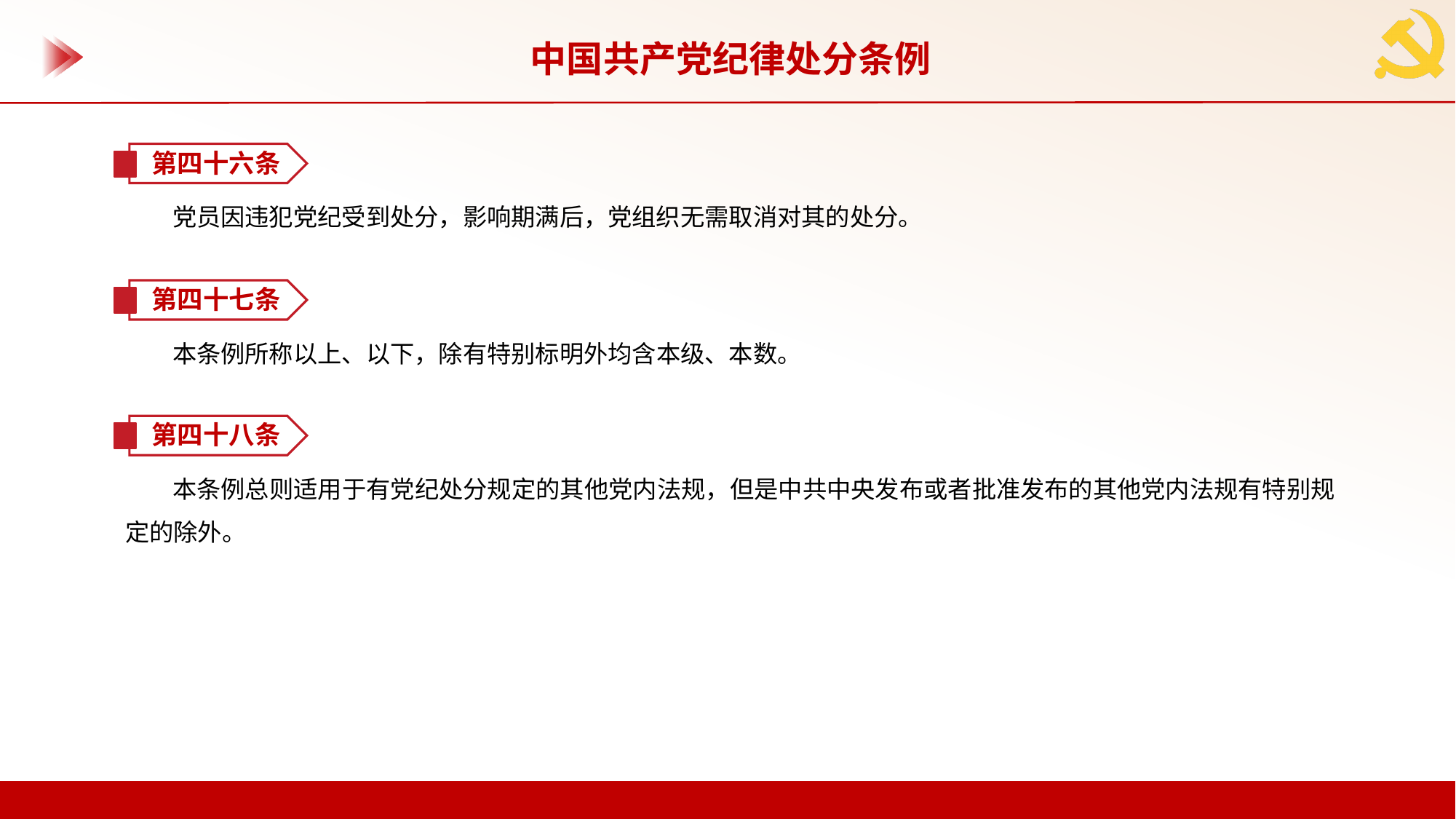

中国共产党纪律处分条例
第四十六条

党员因违犯党纪受到处分，影响期满后，党组织无需取消对其的处分。
第四十七条

本条例所称以上、以下，除有特别标明外均含本级、本数。
第四十八条

本条例总则适用于有党纪处分规定的其他党内法规，但是中共中央发布或者批准发布的其他党内法规有特别规定的除外。